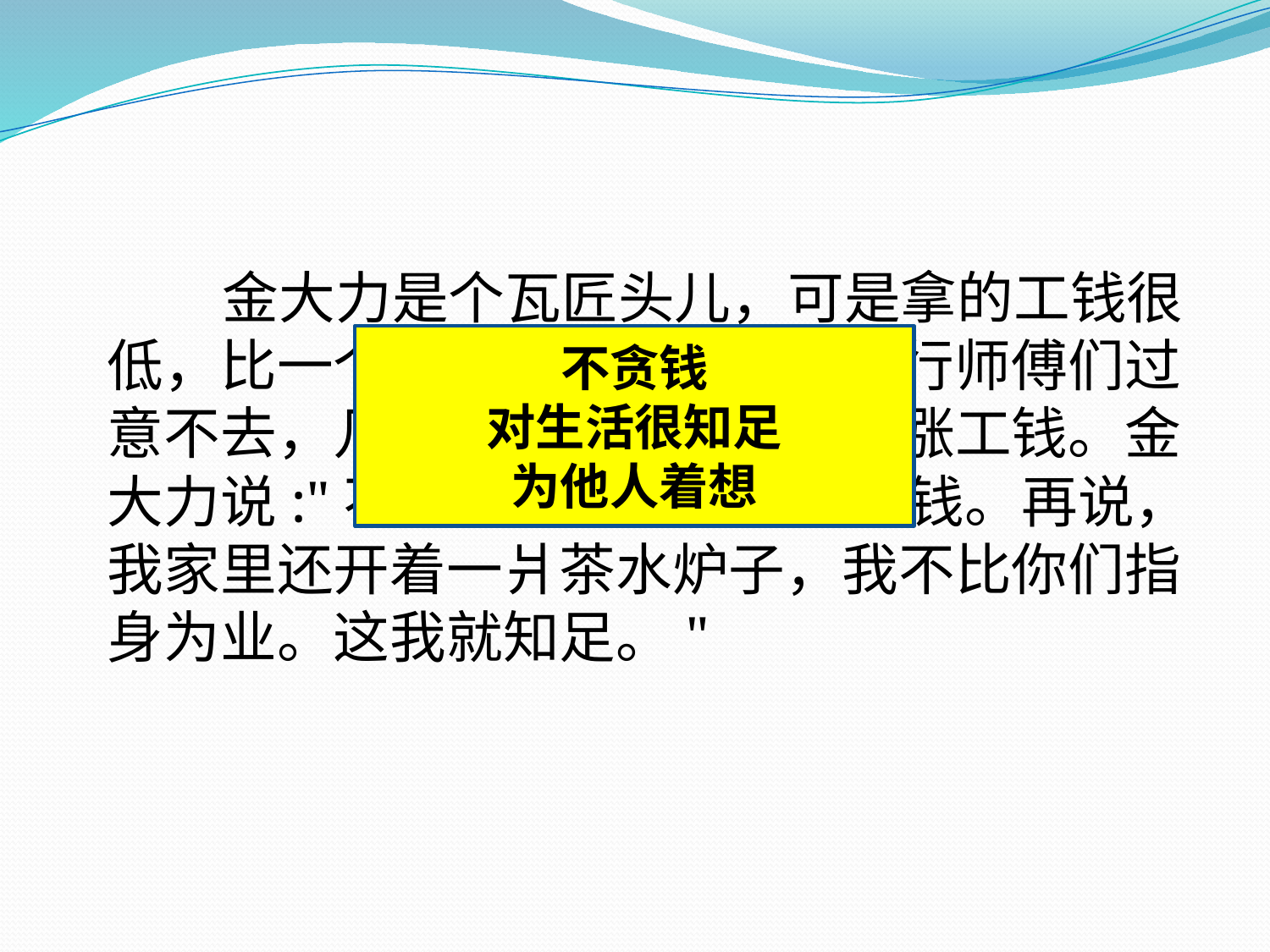

#
        金大力是个瓦匠头儿，可是拿的工钱很低，比一个小工多不了多少。同行师傅们过意不去，几次提出要给金头儿涨涨工钱。金大力说:"不。干什么活，拿什么钱。再说，我家里还开着一爿茶水炉子，我不比你们指身为业。这我就知足。"
不贪钱
对生活很知足
为他人着想